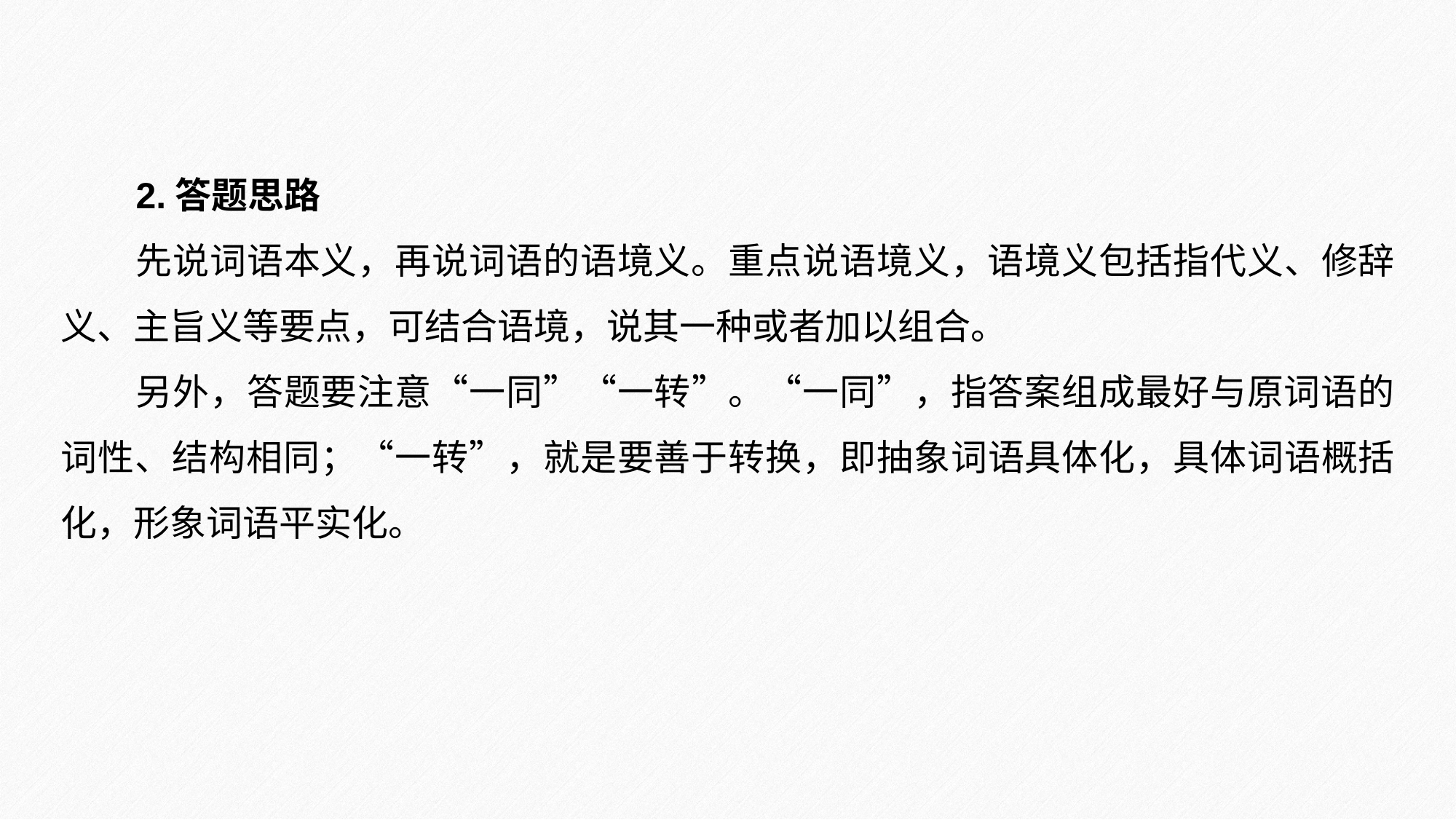

2.答题思路
先说词语本义，再说词语的语境义。重点说语境义，语境义包括指代义、修辞义、主旨义等要点，可结合语境，说其一种或者加以组合。
另外，答题要注意“一同”“一转”。“一同”，指答案组成最好与原词语的词性、结构相同；“一转”，就是要善于转换，即抽象词语具体化，具体词语概括化，形象词语平实化。